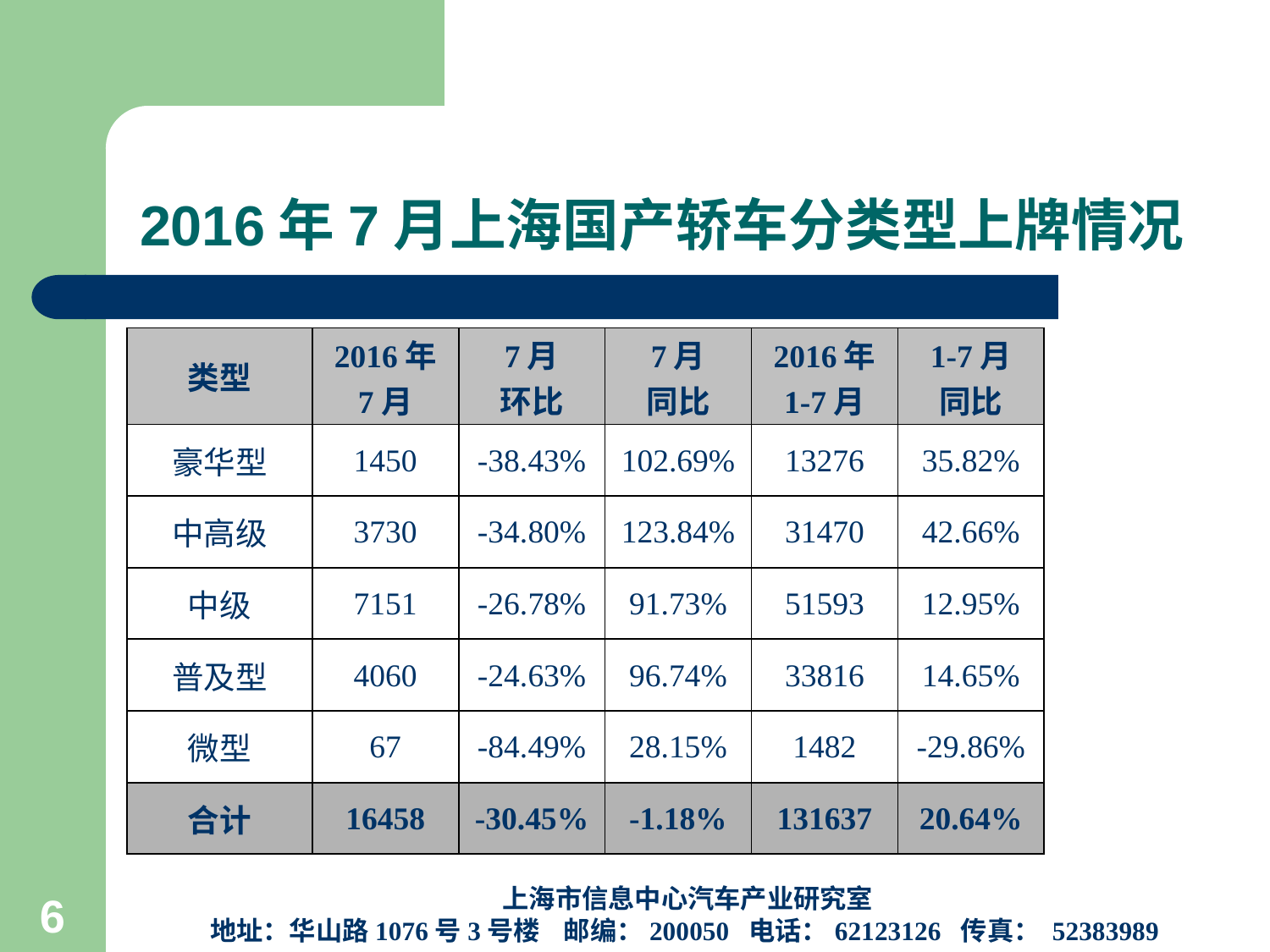

# 2016年7月上海国产轿车分类型上牌情况
| 类型 | 2016年 7月 | 7月 环比 | 7月 同比 | 2016年 1-7月 | 1-7月 同比 |
| --- | --- | --- | --- | --- | --- |
| 豪华型 | 1450 | -38.43% | 102.69% | 13276 | 35.82% |
| 中高级 | 3730 | -34.80% | 123.84% | 31470 | 42.66% |
| 中级 | 7151 | -26.78% | 91.73% | 51593 | 12.95% |
| 普及型 | 4060 | -24.63% | 96.74% | 33816 | 14.65% |
| 微型 | 67 | -84.49% | 28.15% | 1482 | -29.86% |
| 合计 | 16458 | -30.45% | -1.18% | 131637 | 20.64% |
上海市信息中心汽车产业研究室
地址：华山路1076号3号楼    邮编：200050  电话：62123126  传真： 52383989
6